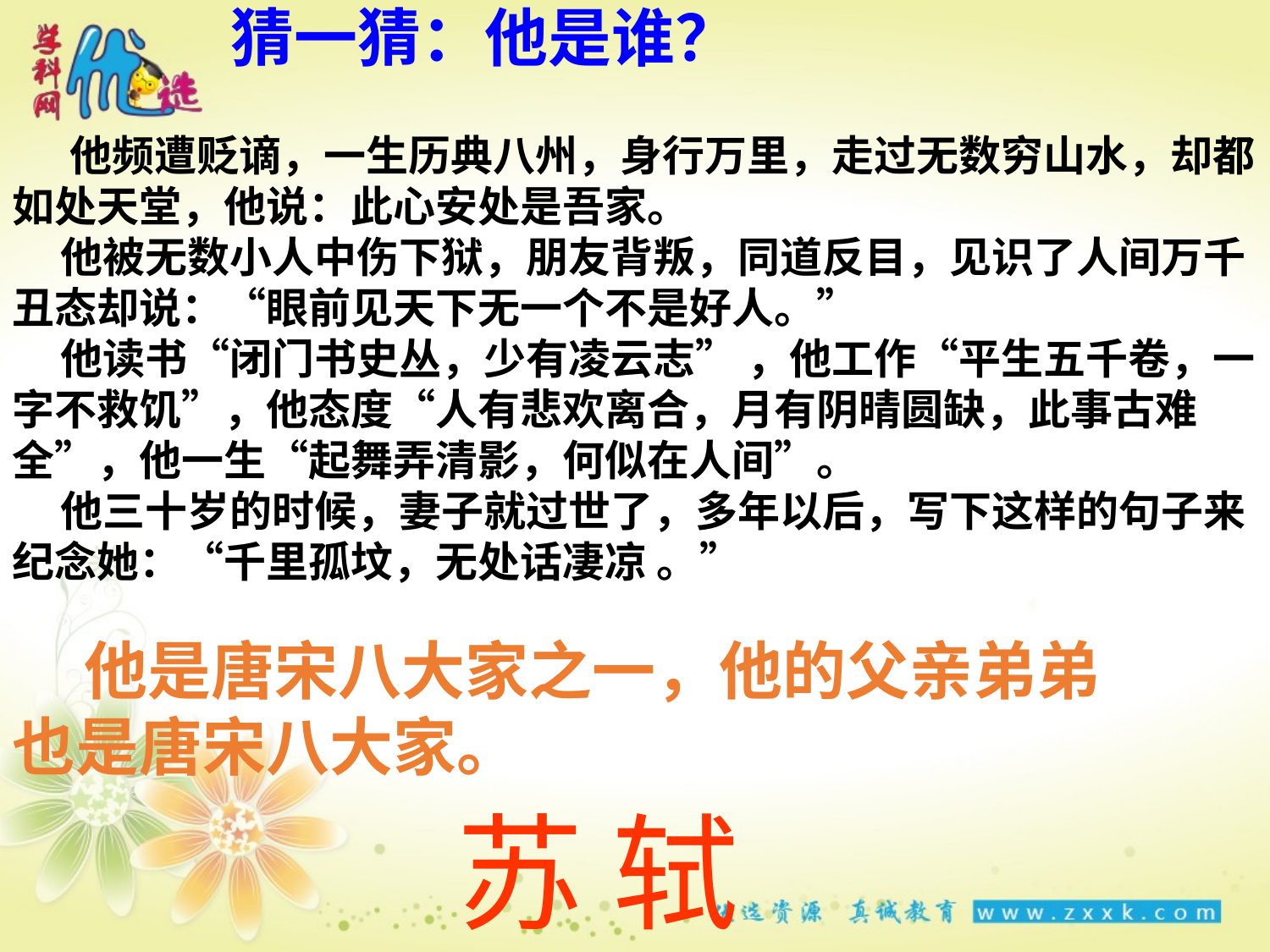

猜一猜：他是谁？
     他频遭贬谪，一生历典八州，身行万里，走过无数穷山水，却都如处天堂，他说：此心安处是吾家。
    他被无数小人中伤下狱，朋友背叛，同道反目，见识了人间万千丑态却说：“眼前见天下无一个不是好人。”
    他读书“闭门书史丛，少有凌云志” ，他工作“平生五千卷，一字不救饥”，他态度“人有悲欢离合，月有阴晴圆缺，此事古难全”，他一生“起舞弄清影，何似在人间”。
    他三十岁的时候，妻子就过世了，多年以后，写下这样的句子来纪念她：“千里孤坟，无处话凄凉 。”
    他是唐宋八大家之一，他的父亲弟弟
也是唐宋八大家。
苏 轼